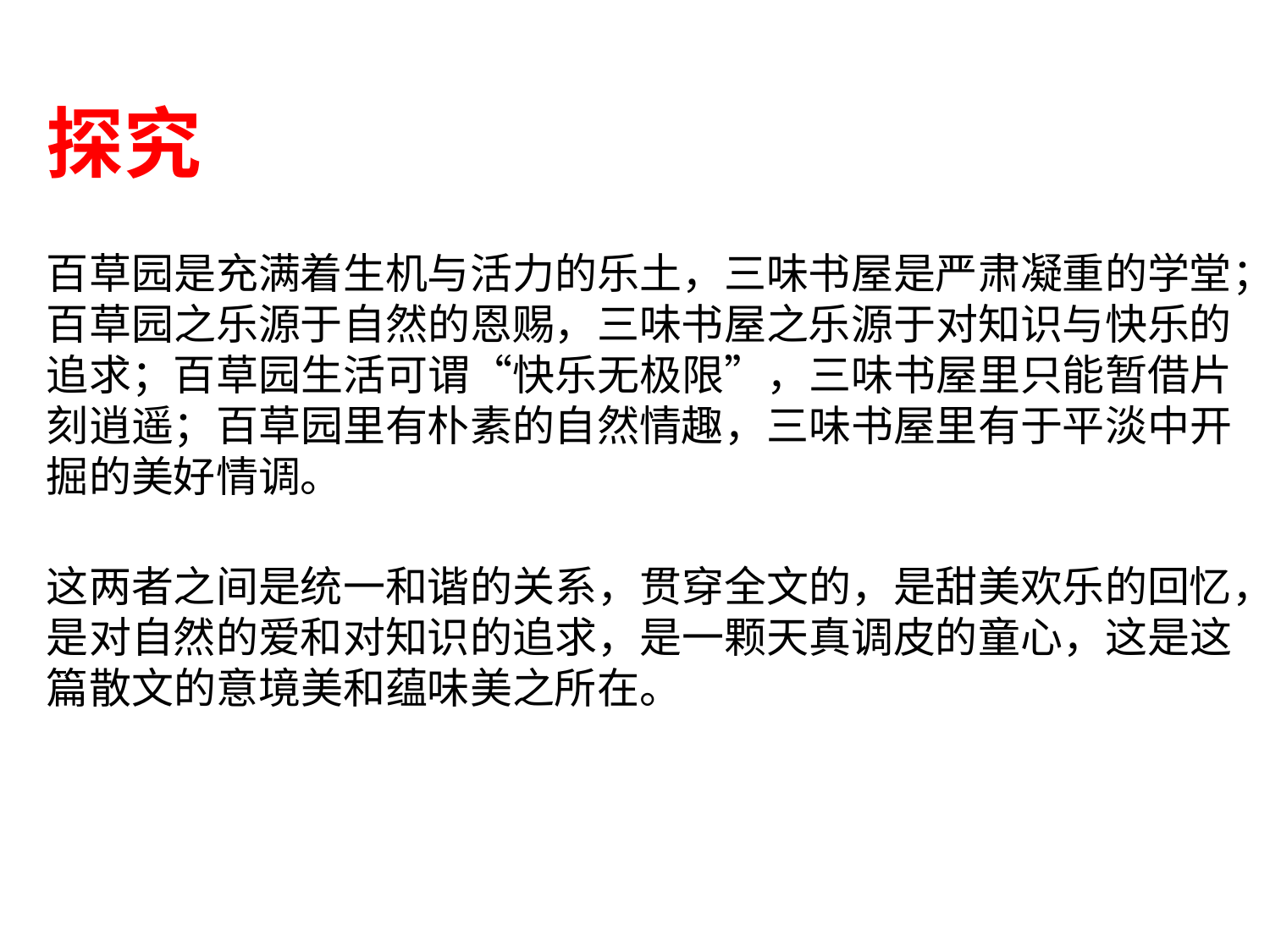

探究

百草园是充满着生机与活力的乐土，三味书屋是严肃凝重的学堂；百草园之乐源于自然的恩赐，三味书屋之乐源于对知识与快乐的追求；百草园生活可谓“快乐无极限”，三味书屋里只能暂借片刻逍遥；百草园里有朴素的自然情趣，三味书屋里有于平淡中开掘的美好情调。

这两者之间是统一和谐的关系，贯穿全文的，是甜美欢乐的回忆，是对自然的爱和对知识的追求，是一颗天真调皮的童心，这是这篇散文的意境美和蕴味美之所在。